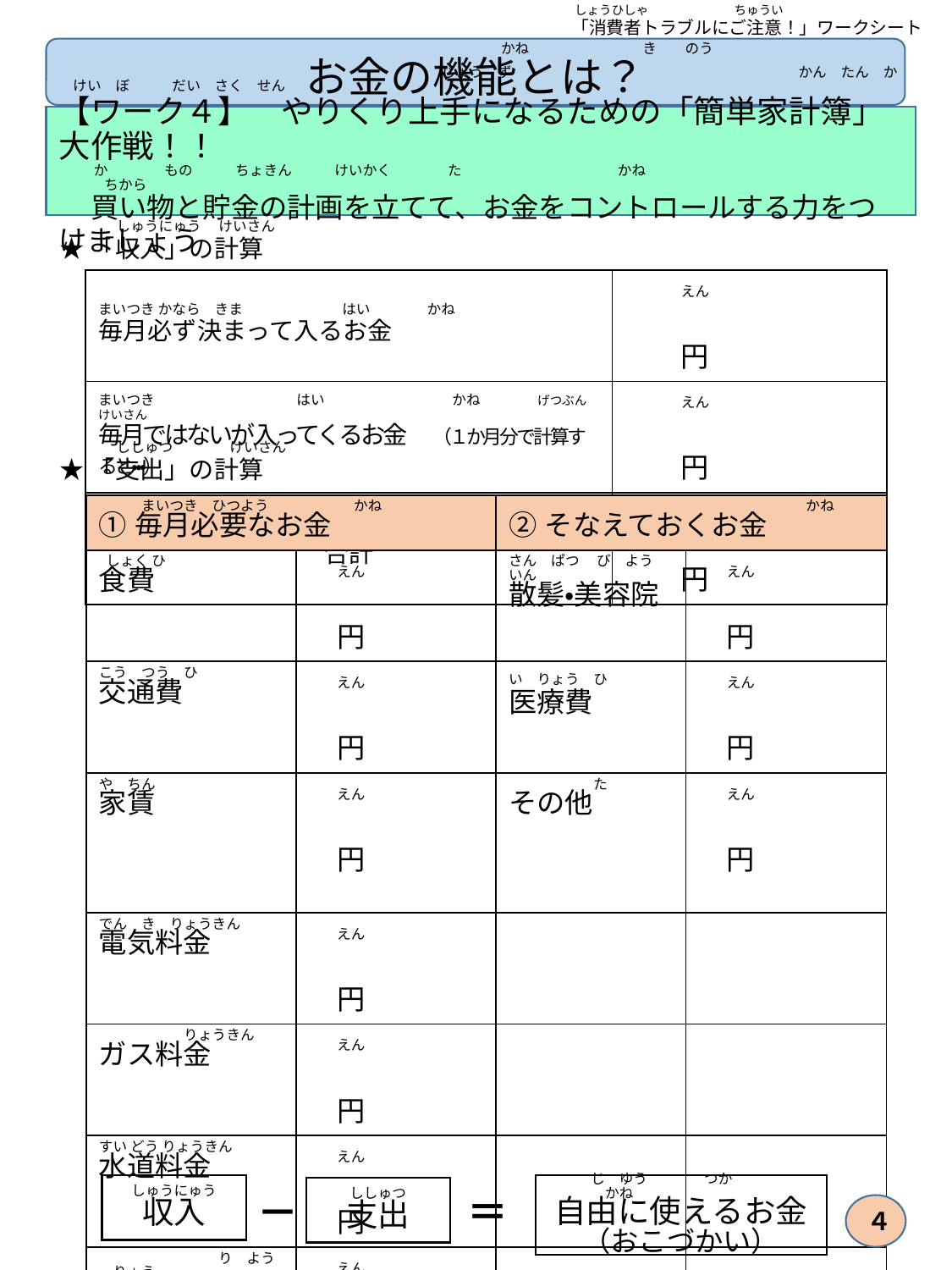

しょうひしゃ　　　　　　　ちゅうい
「消費者トラブルにご注意！」ワークシート
　　　　　　　　　　　　　　　　　　　　　　　　　　　　　　　かね　　　　　　　　き　　のう
お金の機能とは？
　　　　　　　　　　　　　　　　　　　　　　　　　　　じょう　ず　　　　　　　　　　　　　　　　　 　　　かん　たん　か　けい　ぼ　　　だい　さく　せん
【ワーク４】　やりくり上手になるための「簡単家計簿」大作戦！！
　　 か　　　　もの　　　ちょきん　　　けいかく　　　　た　　　　　　　　　　　かね　　　　　　　　　　　　　　　　　　　　　 ちから
　買い物と貯金の計画を立てて、お金をコントロールする力をつけましょう
　　　　しゅうにゅう　 けいさん
★「収入」の計算
| まいつき かなら　きま　　　　　　　はい　　　　かね 毎月必ず決まって入るお金 | えん　　　　　　　　　 　　　　　　　　　　円 |
| --- | --- |
| まいつき　　　　　　　　　　はい　　　　　　　　　かね　　　　げつぶん　けいさん 毎月ではないが入ってくるお金 　（１か月分で計算すると・・・） | えん　　　　　　　　　 　　　　　　　　　　円 |
| ごう　けい　 合計 | えん　　　　　　　　　 　　　　　　　　　　円 |
　　　　ししゅつ　　　　けいさん
★「支出」の計算
| まいつき　ひつよう　　　　　　かね ①毎月必要なお金 |  | かね ②そなえておくお金 |  |
| --- | --- | --- | --- |
| しょく ひ 食費 | えん　　　　　 　　　　　　　円 | さん　ぱつ　 び　よう　いん 散髪・美容院 | えん　　　　　 　　　　　　　円 |
| こう　つう　ひ 交通費 | えん　　　　　 　　　　　　　円 | い　りょう　ひ 医療費 | えん　　　　　 　　　　　　　円 |
| や　ちん 家賃 | えん　　　　　 　　　　　　　円 | た その他 | えん　　　　　 　　　　　　　円 |
| でん　き　りょうきん 電気料金 | えん　　　　　 　　　　　　　円 |  |  |
| りょうきん ガス料金 | えん　　　　　 　　　　　　　円 |  |  |
| すい どう りょうきん 水道料金 | えん　　　　　 　　　　　　　円 |  |  |
| り　よう　りょう スマホ利用料 | えん　　　　　 　　　　　　　円 |  |  |
| ほ けん りょう　 ねん きん 保険料、年金 | えん　　　　　 　　　　　　　円 |  |  |
| た その他 | えん　　　　　 　　　　　　　円 |  |  |
| ごう　けい ①合計 | えん　　　　　 　　　　　　　円 | ごう　けい　　 ②合計 | えん　　　　　 　　　　　　　円 |
| えん　　　　 　　　　　　　　　　①　＋　②　　＝　　　　　　　　　 　　　　円 |  |  |  |
しゅうにゅう
収入
　　　じ　ゆう　　　　つか　　　　　　　　　かね
自由に使えるお金
（おこづかい）
－
＝
ししゅつ
支出
４